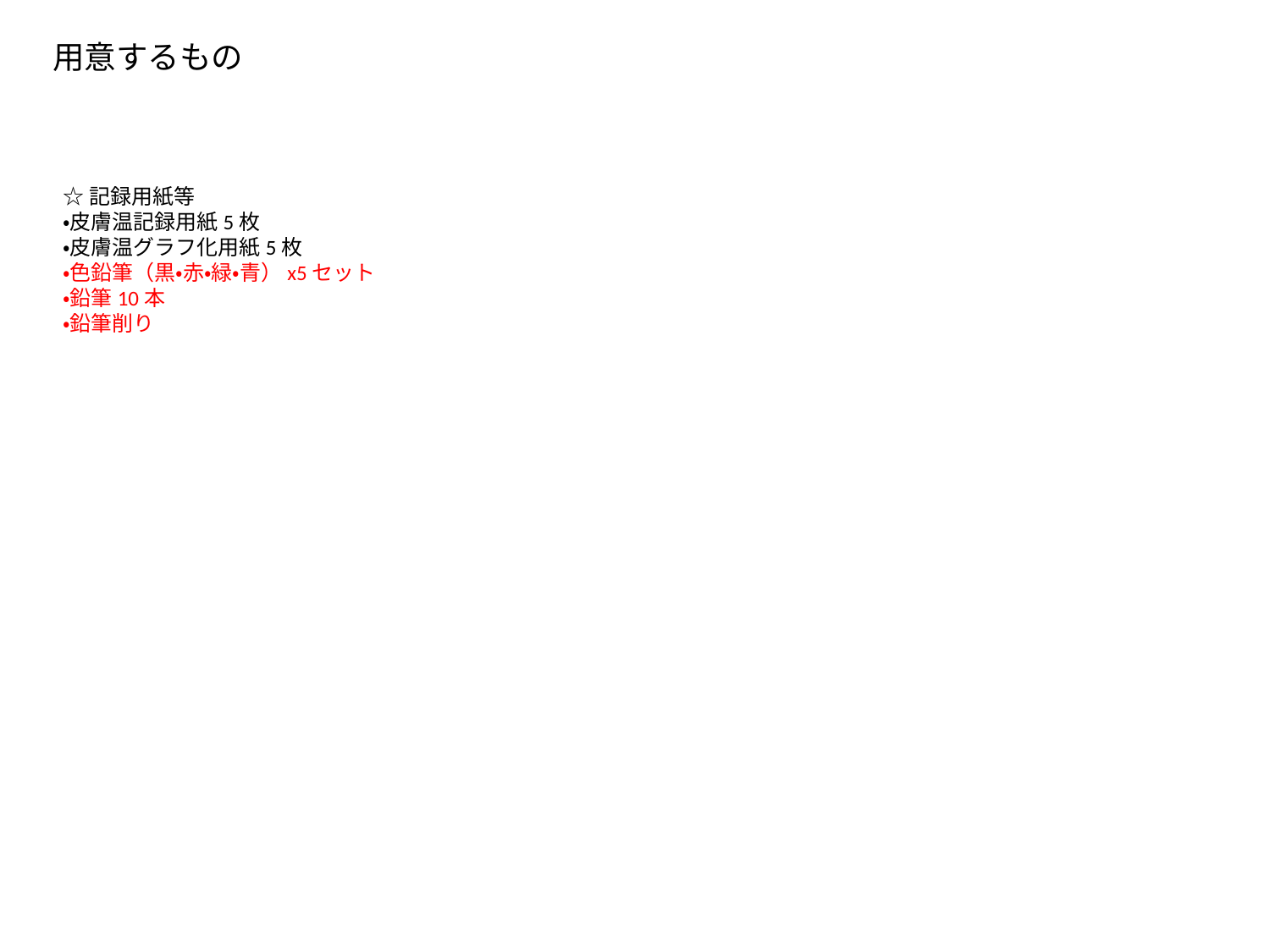

用意するもの

☆記録用紙等
・皮膚温記録用紙5枚
・皮膚温グラフ化用紙5枚
・色鉛筆（黒・赤・緑・青）x5セット
・鉛筆10本
・鉛筆削り